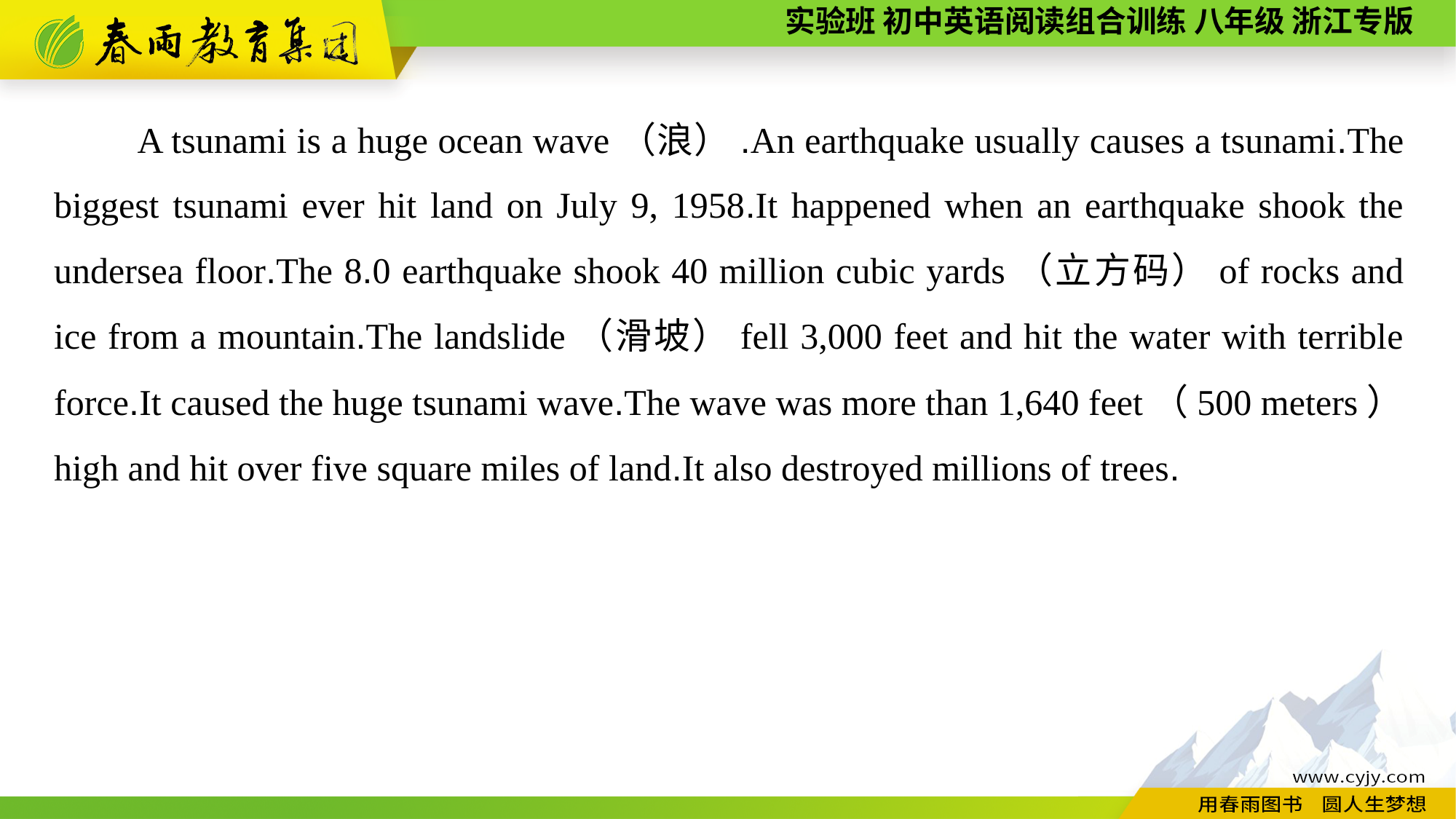

A tsunami is a huge ocean wave（浪）.An earthquake usually causes a tsunami.The biggest tsunami ever hit land on July 9, 1958.It happened when an earthquake shook the undersea floor.The 8.0 earthquake shook 40 million cubic yards（立方码）of rocks and ice from a mountain.The landslide（滑坡）fell 3,000 feet and hit the water with terrible force.It caused the huge tsunami wave.The wave was more than 1,640 feet（500 meters）high and hit over five square miles of land.It also destroyed millions of trees.